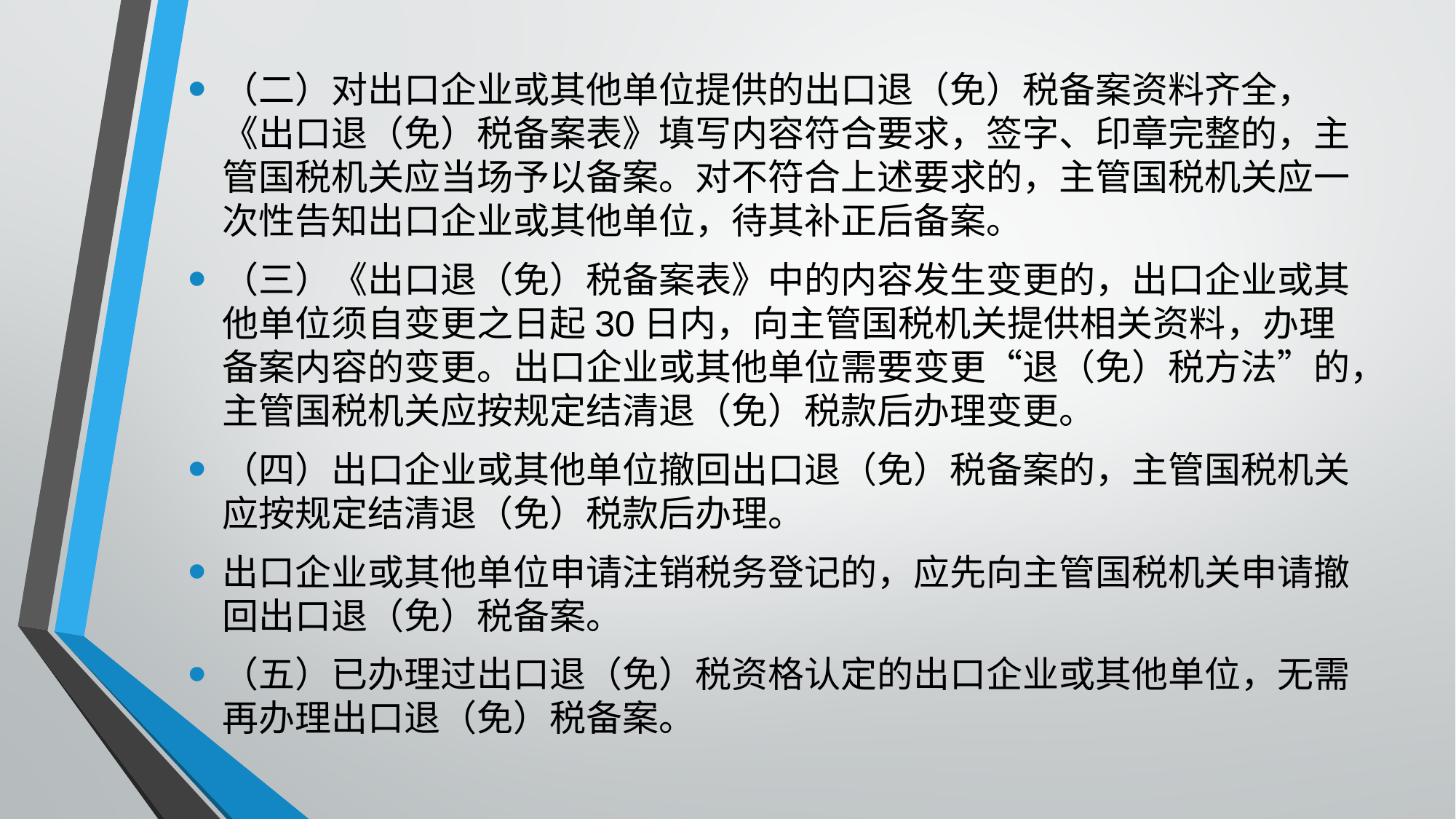

（二）对出口企业或其他单位提供的出口退（免）税备案资料齐全，《出口退（免）税备案表》填写内容符合要求，签字、印章完整的，主管国税机关应当场予以备案。对不符合上述要求的，主管国税机关应一次性告知出口企业或其他单位，待其补正后备案。
（三）《出口退（免）税备案表》中的内容发生变更的，出口企业或其他单位须自变更之日起30日内，向主管国税机关提供相关资料，办理备案内容的变更。出口企业或其他单位需要变更“退（免）税方法”的，主管国税机关应按规定结清退（免）税款后办理变更。
（四）出口企业或其他单位撤回出口退（免）税备案的，主管国税机关应按规定结清退（免）税款后办理。
出口企业或其他单位申请注销税务登记的，应先向主管国税机关申请撤回出口退（免）税备案。
（五）已办理过出口退（免）税资格认定的出口企业或其他单位，无需再办理出口退（免）税备案。